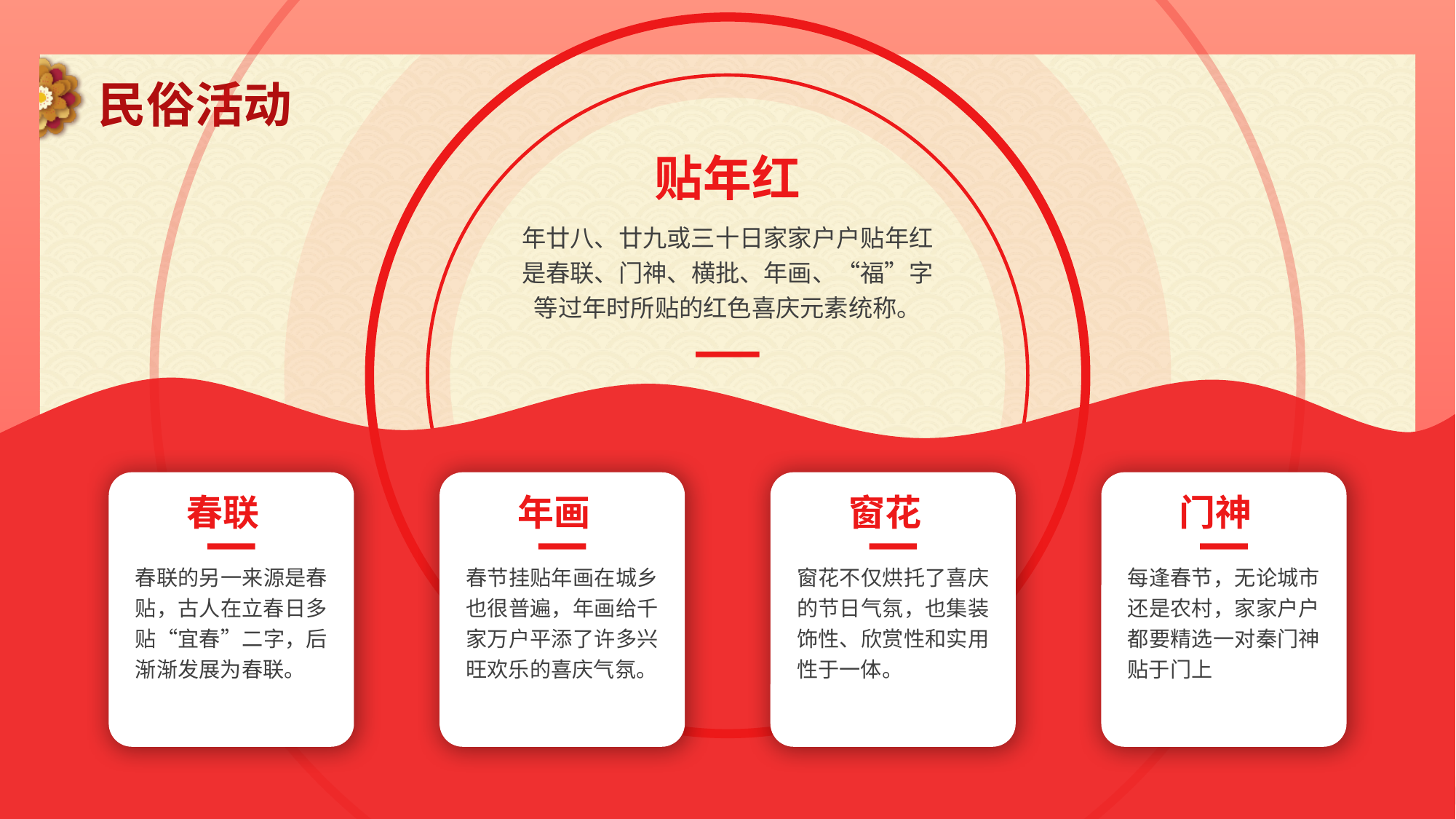

民俗活动

贴年红
年廿八、廿九或三十日家家户户贴年红是春联、门神、横批、年画、“福”字等过年时所贴的红色喜庆元素统称。

春联

春联的另一来源是春贴，古人在立春日多贴“宜春”二字，后渐渐发展为春联。

年画

春节挂贴年画在城乡也很普遍，年画给千家万户平添了许多兴旺欢乐的喜庆气氛。

窗花

窗花不仅烘托了喜庆的节日气氛，也集装饰性、欣赏性和实用性于一体。

门神

每逢春节，无论城市还是农村，家家户户都要精选一对秦门神贴于门上